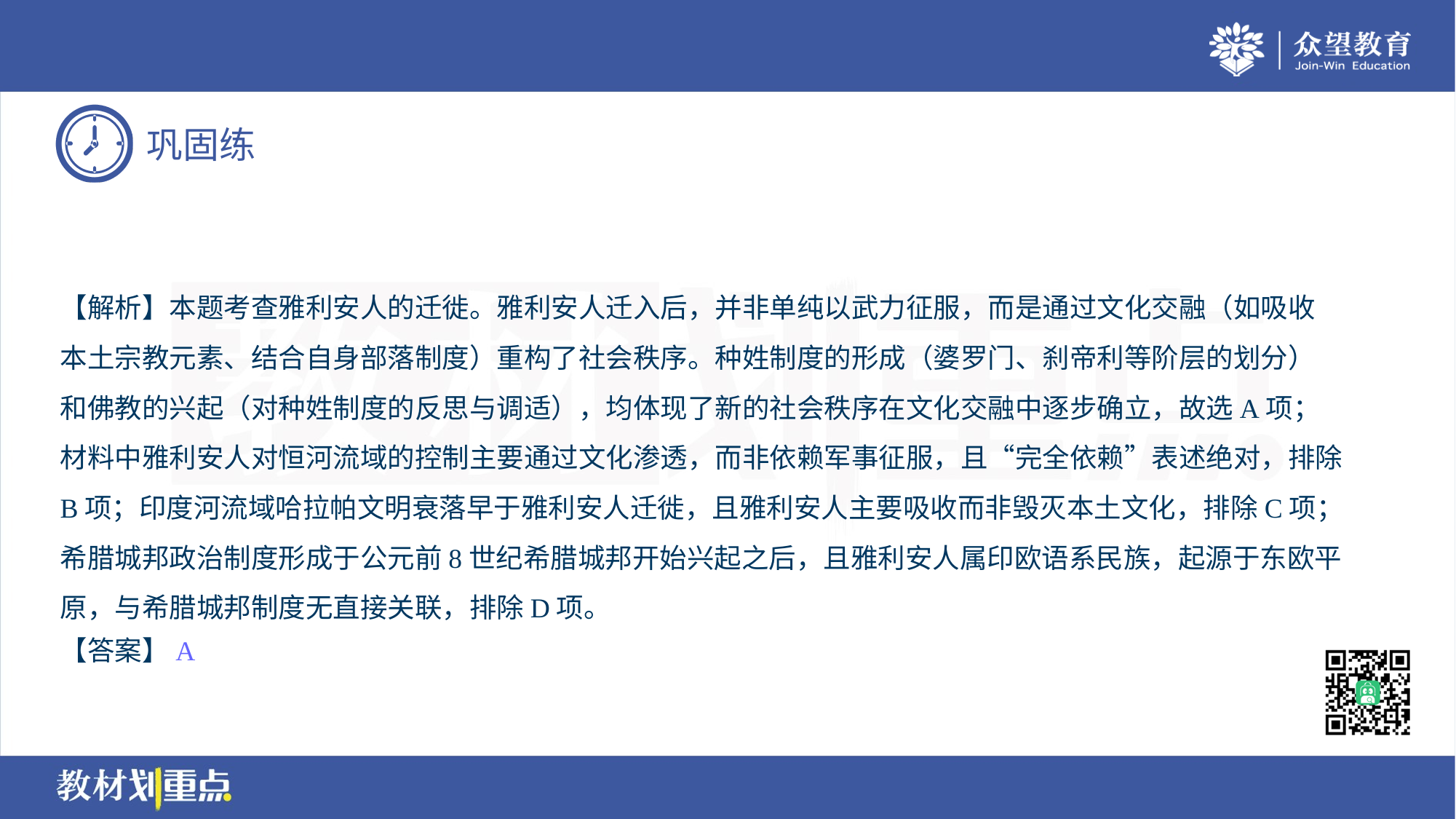

【解析】本题考查雅利安人的迁徙。雅利安人迁入后，并非单纯以武力征服，而是通过文化交融（如吸收
本土宗教元素、结合自身部落制度）重构了社会秩序。种姓制度的形成（婆罗门、刹帝利等阶层的划分）
和佛教的兴起（对种姓制度的反思与调适），均体现了新的社会秩序在文化交融中逐步确立，故选A项；
材料中雅利安人对恒河流域的控制主要通过文化渗透，而非依赖军事征服，且“完全依赖”表述绝对，排除
B项；印度河流域哈拉帕文明衰落早于雅利安人迁徙，且雅利安人主要吸收而非毁灭本土文化，排除C项；
希腊城邦政治制度形成于公元前8世纪希腊城邦开始兴起之后，且雅利安人属印欧语系民族，起源于东欧平
原，与希腊城邦制度无直接关联，排除D项。
【答案】A